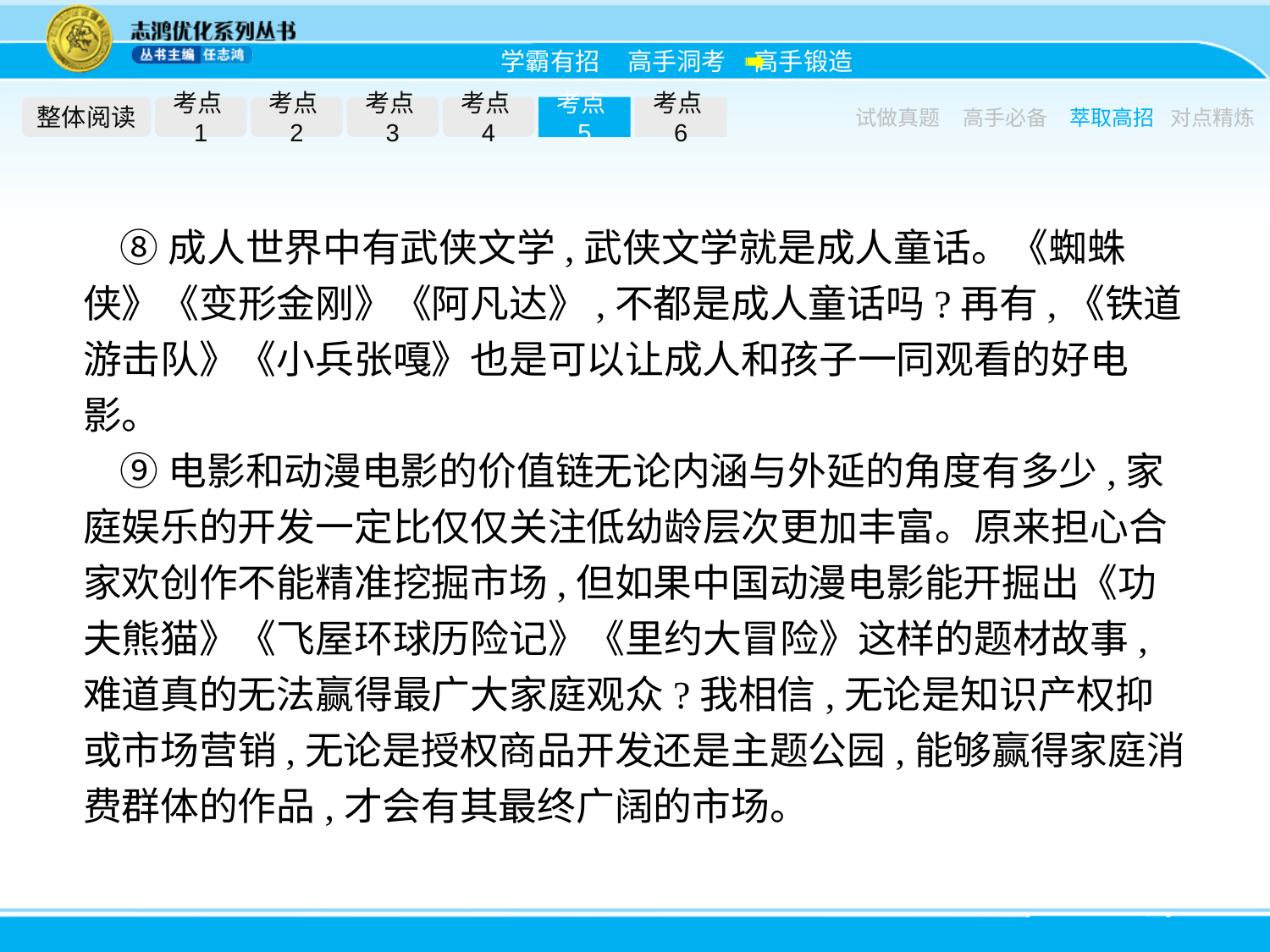

整体阅读
考点1
考点2
考点3
考点4
考点5
考点6
试做真题
高手必备
萃取高招
对点精炼
⑧成人世界中有武侠文学,武侠文学就是成人童话。《蜘蛛侠》《变形金刚》《阿凡达》,不都是成人童话吗?再有,《铁道游击队》《小兵张嘎》也是可以让成人和孩子一同观看的好电影。
⑨电影和动漫电影的价值链无论内涵与外延的角度有多少,家庭娱乐的开发一定比仅仅关注低幼龄层次更加丰富。原来担心合家欢创作不能精准挖掘市场,但如果中国动漫电影能开掘出《功夫熊猫》《飞屋环球历险记》《里约大冒险》这样的题材故事,难道真的无法赢得最广大家庭观众?我相信,无论是知识产权抑或市场营销,无论是授权商品开发还是主题公园,能够赢得家庭消费群体的作品,才会有其最终广阔的市场。